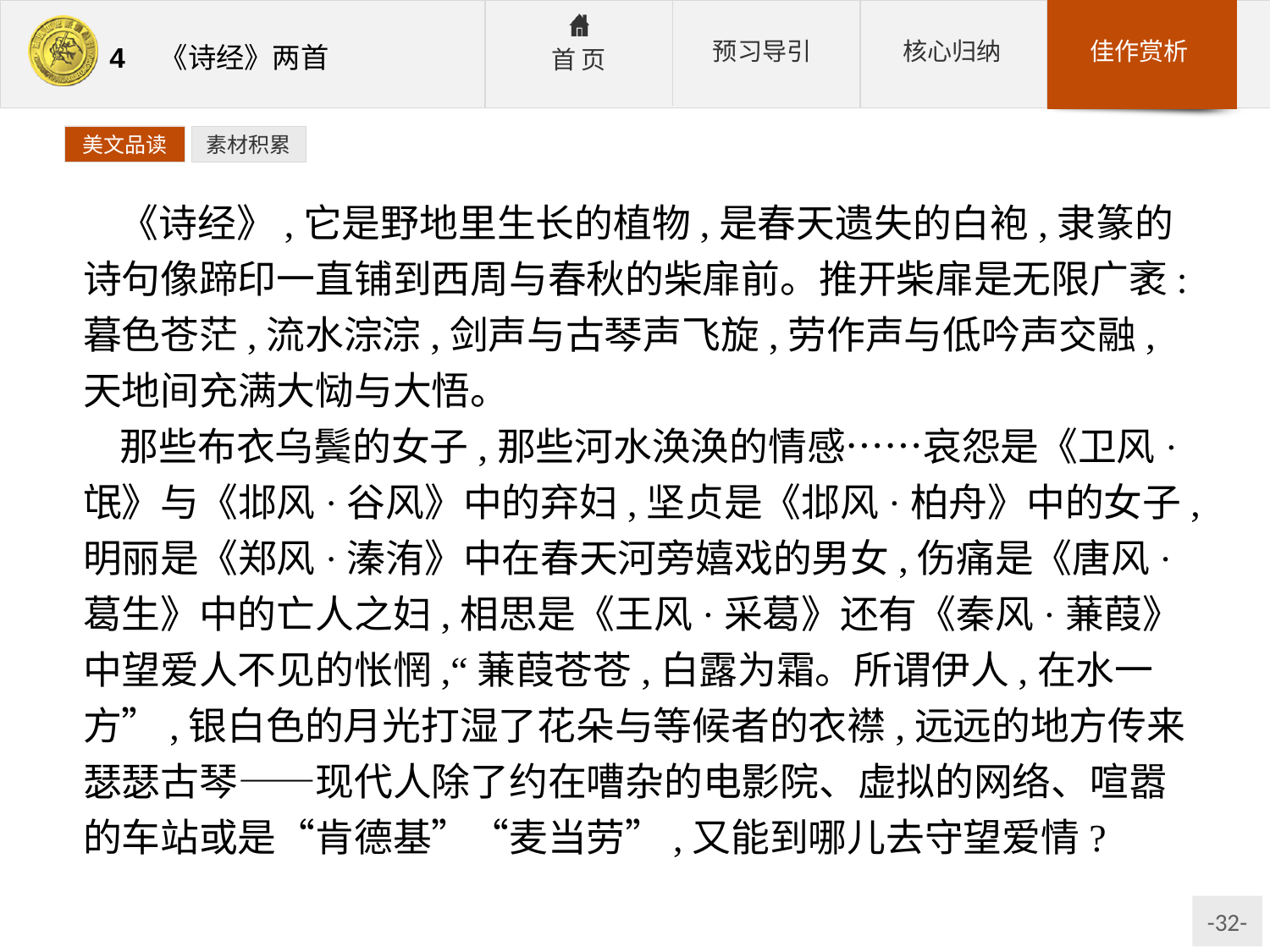

美文品读
素材积累
《诗经》,它是野地里生长的植物,是春天遗失的白袍,隶篆的诗句像蹄印一直铺到西周与春秋的柴扉前。推开柴扉是无限广袤:暮色苍茫,流水淙淙,剑声与古琴声飞旋,劳作声与低吟声交融,天地间充满大恸与大悟。
那些布衣乌鬓的女子,那些河水涣涣的情感……哀怨是《卫风·氓》与《邶风·谷风》中的弃妇,坚贞是《邶风·柏舟》中的女子,明丽是《郑风·溱洧》中在春天河旁嬉戏的男女,伤痛是《唐风·葛生》中的亡人之妇,相思是《王风·采葛》还有《秦风·蒹葭》中望爱人不见的怅惘,“蒹葭苍苍,白露为霜。所谓伊人,在水一方”,银白色的月光打湿了花朵与等候者的衣襟,远远的地方传来瑟瑟古琴——现代人除了约在嘈杂的电影院、虚拟的网络、喧嚣的车站或是“肯德基”“麦当劳”,又能到哪儿去守望爱情?